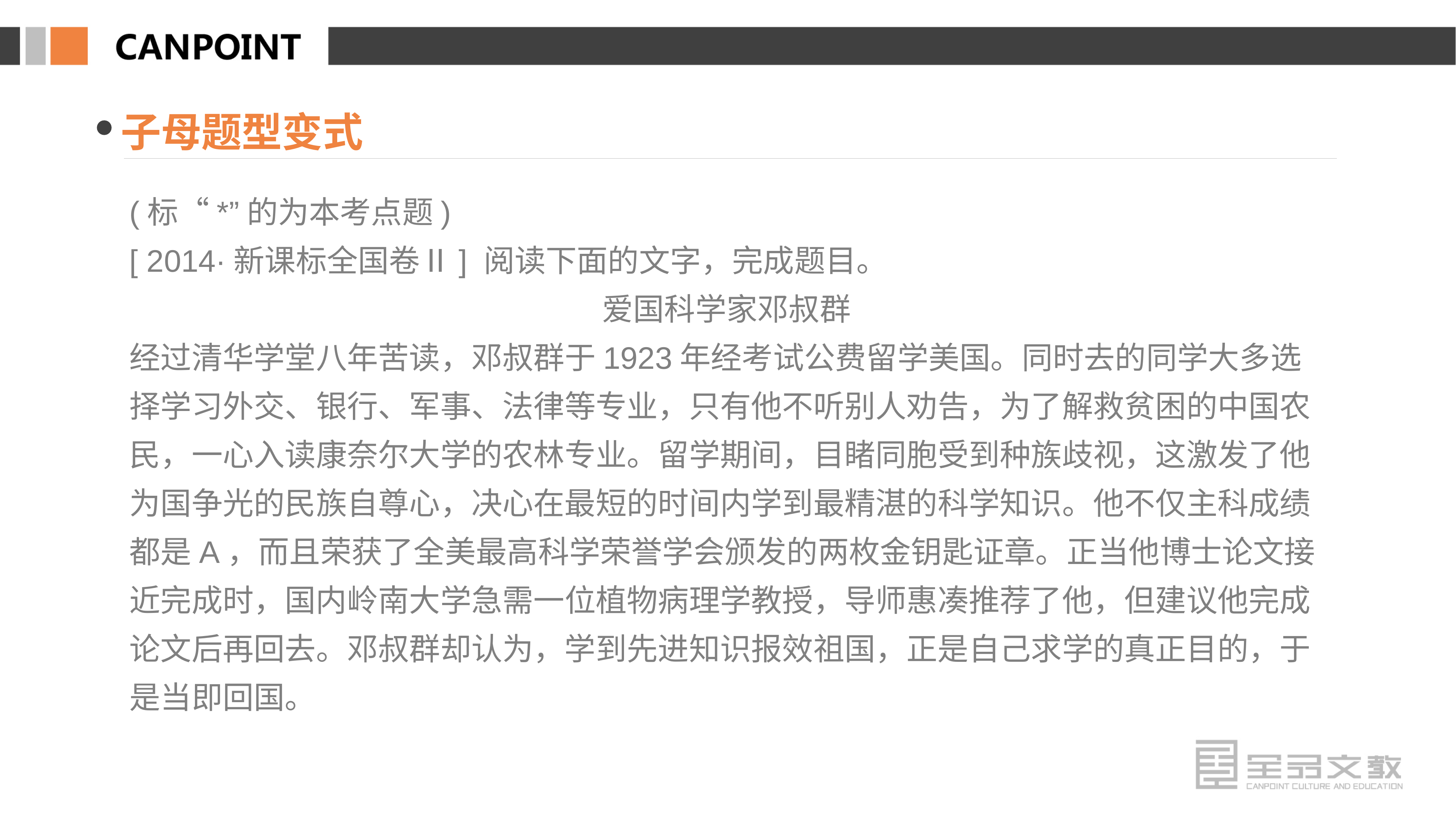

子母题型变式

(标“*”的为本考点题)
[ 2014·新课标全国卷Ⅱ] 阅读下面的文字，完成题目。
爱国科学家邓叔群
经过清华学堂八年苦读，邓叔群于1923年经考试公费留学美国。同时去的同学大多选择学习外交、银行、军事、法律等专业，只有他不听别人劝告，为了解救贫困的中国农民，一心入读康奈尔大学的农林专业。留学期间，目睹同胞受到种族歧视，这激发了他为国争光的民族自尊心，决心在最短的时间内学到最精湛的科学知识。他不仅主科成绩都是A，而且荣获了全美最高科学荣誉学会颁发的两枚金钥匙证章。正当他博士论文接近完成时，国内岭南大学急需一位植物病理学教授，导师惠凑推荐了他，但建议他完成论文后再回去。邓叔群却认为，学到先进知识报效祖国，正是自己求学的真正目的，于是当即回国。